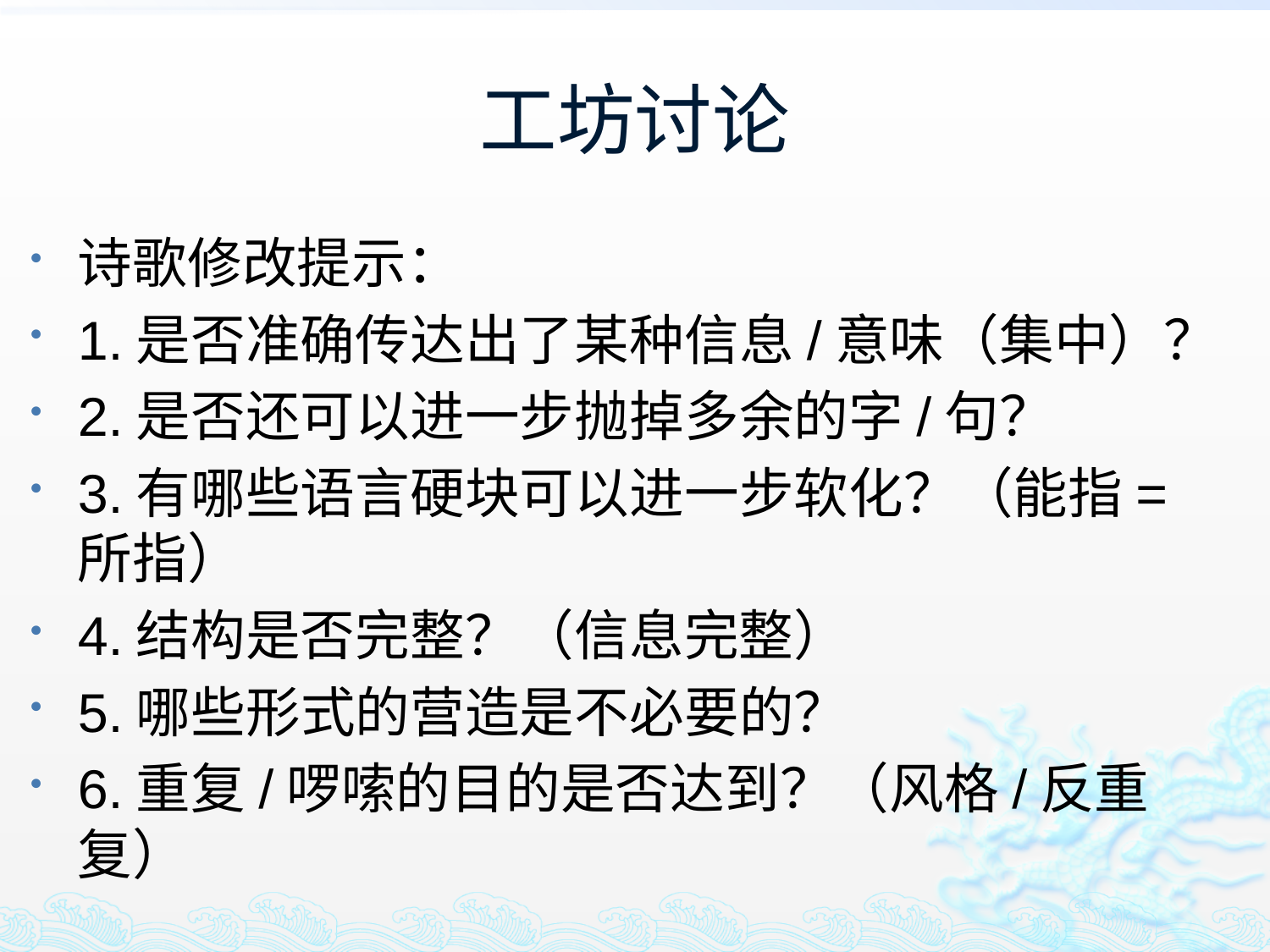

# 工坊讨论
诗歌修改提示：
1.是否准确传达出了某种信息/意味（集中）？
2.是否还可以进一步抛掉多余的字/句？
3.有哪些语言硬块可以进一步软化？（能指=所指）
4.结构是否完整？（信息完整）
5.哪些形式的营造是不必要的？
6.重复/啰嗦的目的是否达到？（风格/反重复）